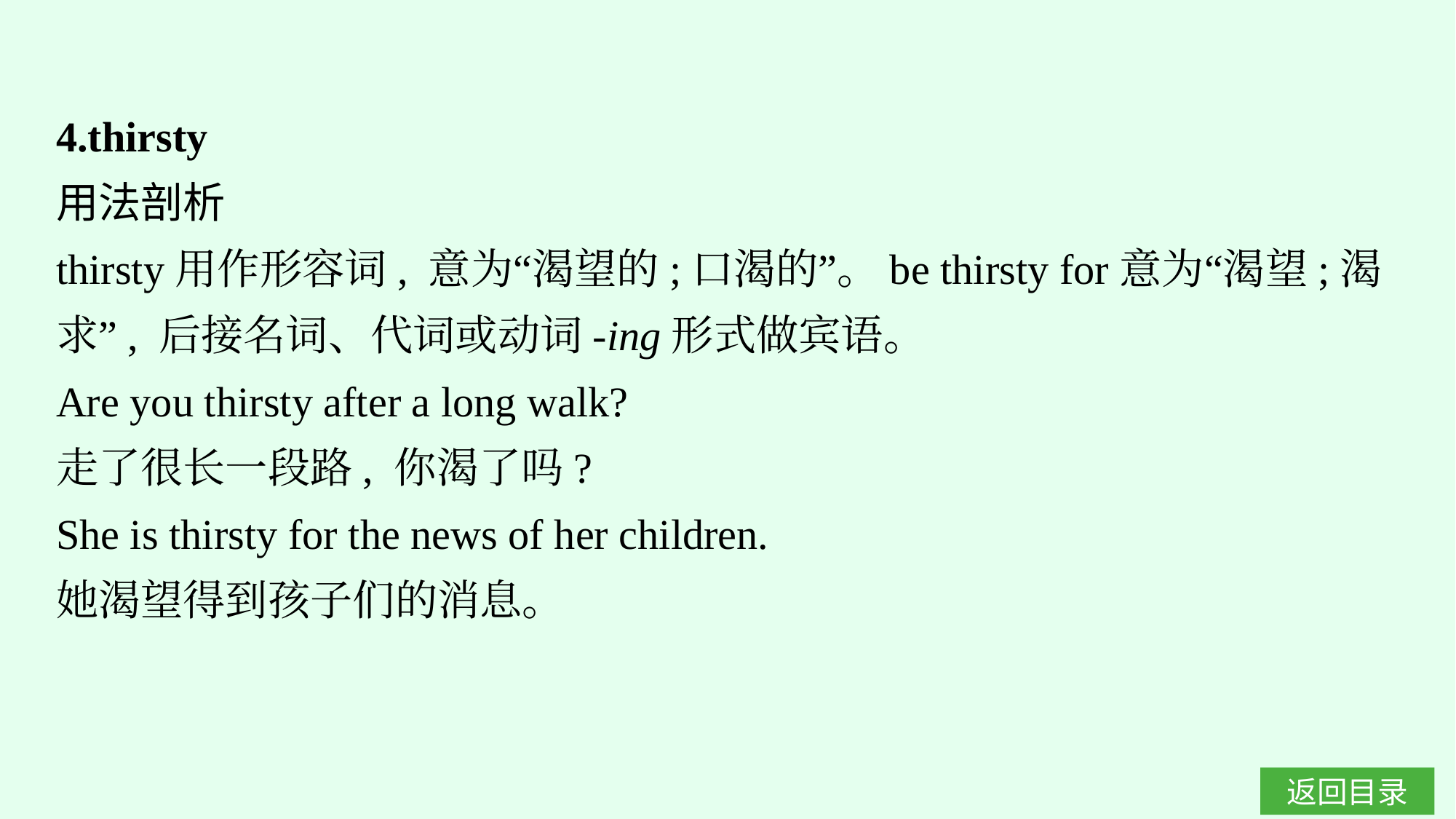

4.thirsty
用法剖析
thirsty用作形容词, 意为“渴望的;口渴的”。be thirsty for意为“渴望;渴求”, 后接名词、代词或动词-ing形式做宾语。
Are you thirsty after a long walk?
走了很长一段路, 你渴了吗?
She is thirsty for the news of her children.
她渴望得到孩子们的消息。